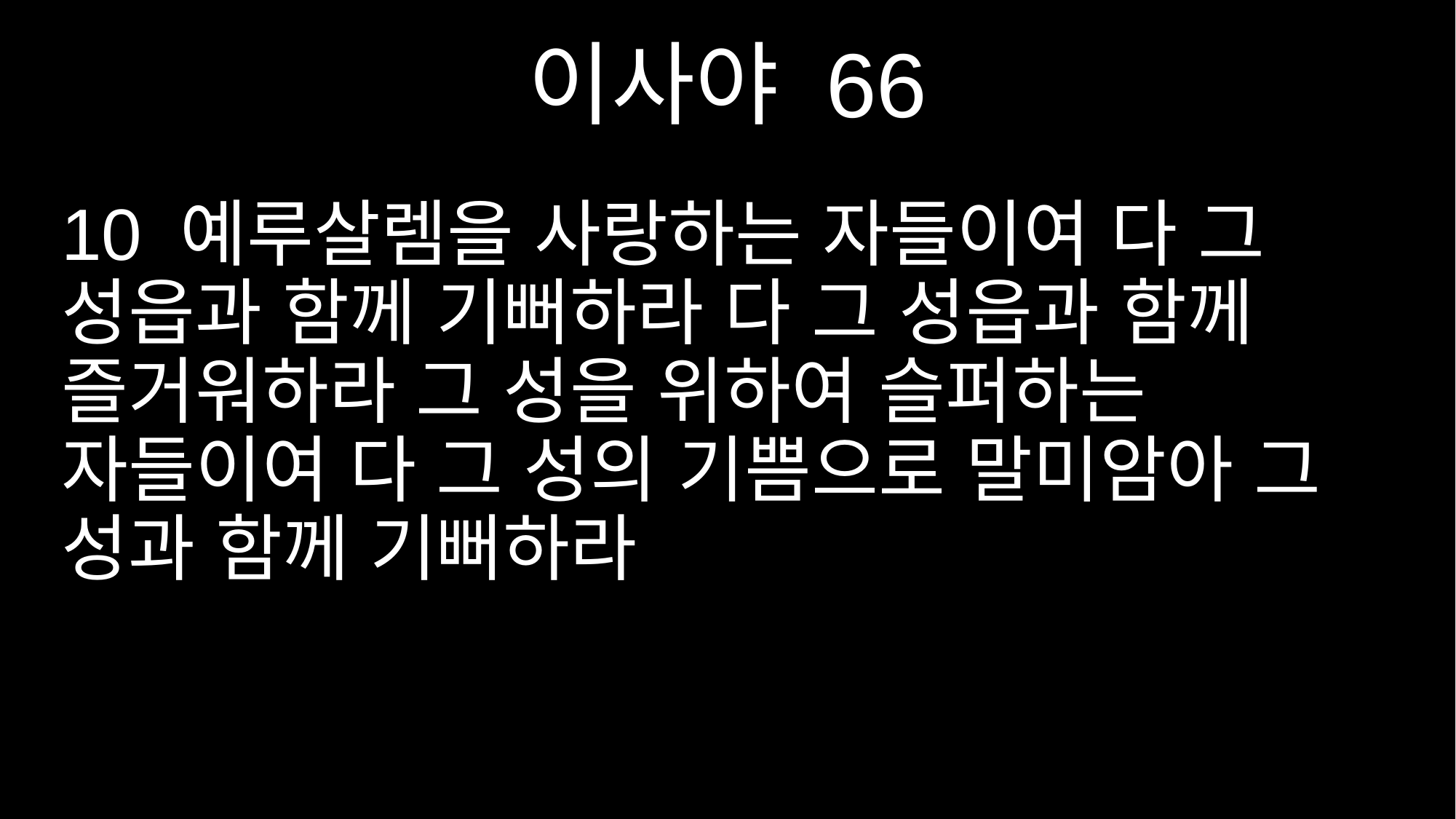

이사야 66
10 예루살렘을 사랑하는 자들이여 다 그 성읍과 함께 기뻐하라 다 그 성읍과 함께 즐거워하라 그 성을 위하여 슬퍼하는 자들이여 다 그 성의 기쁨으로 말미암아 그 성과 함께 기뻐하라